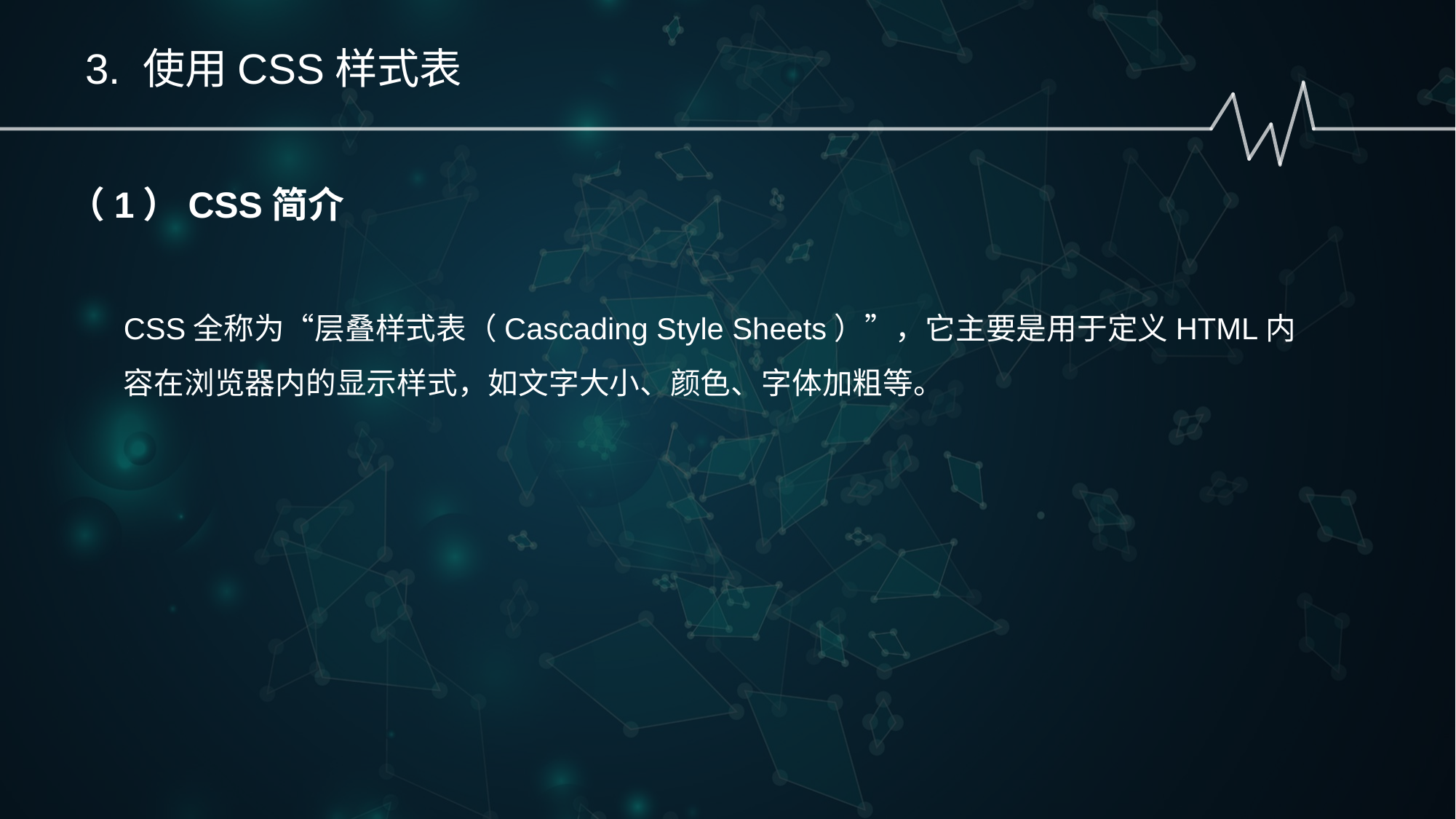

3. 使用CSS样式表
（1）CSS简介

CSS全称为“层叠样式表（Cascading Style Sheets）”，它主要是用于定义HTML内容在浏览器内的显示样式，如文字大小、颜色、字体加粗等。